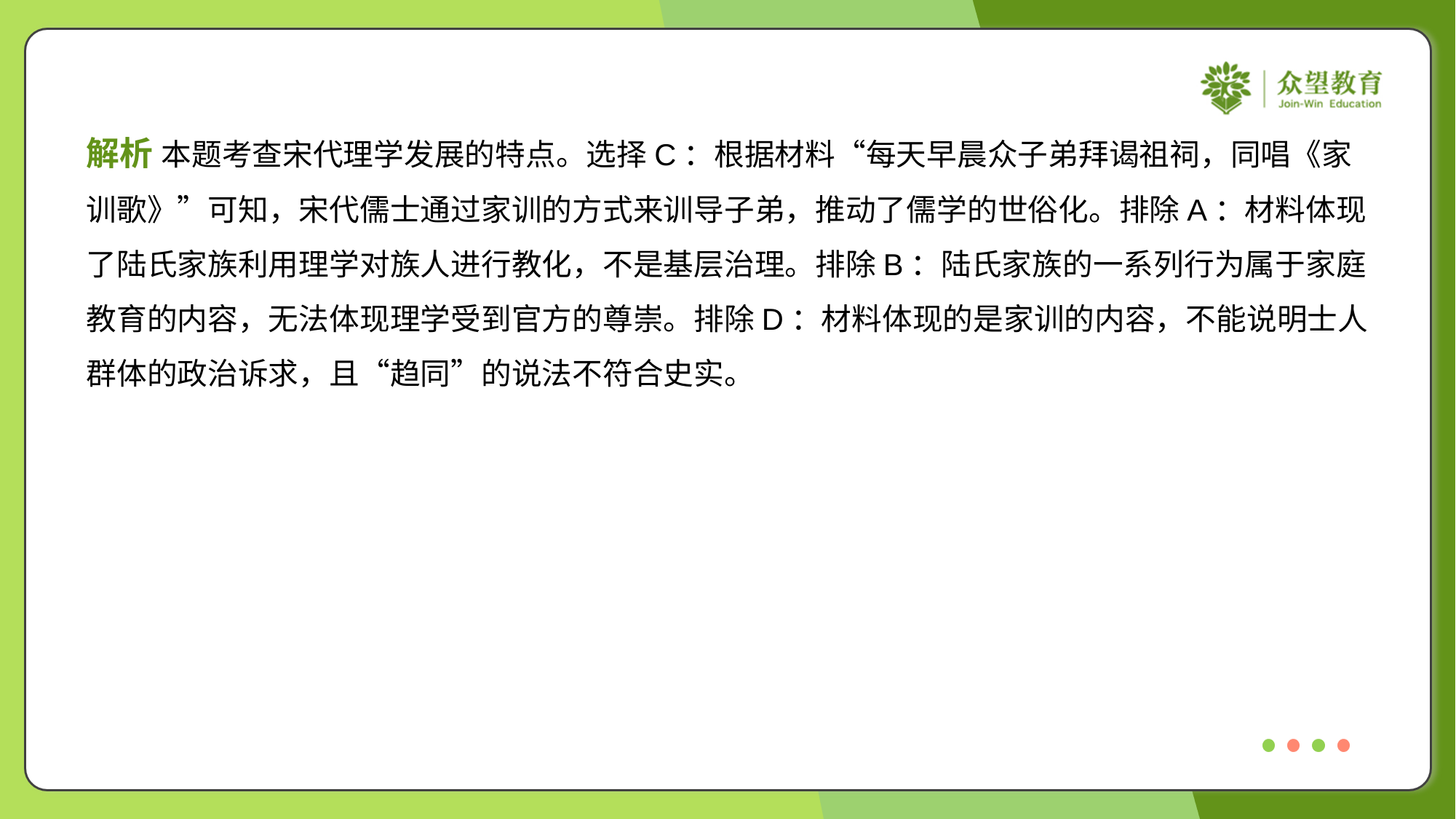

解析 本题考查宋代理学发展的特点。选择C：根据材料“每天早晨众子弟拜谒祖祠，同唱《家
训歌》”可知，宋代儒士通过家训的方式来训导子弟，推动了儒学的世俗化。排除A：材料体现
了陆氏家族利用理学对族人进行教化，不是基层治理。排除B：陆氏家族的一系列行为属于家庭
教育的内容，无法体现理学受到官方的尊崇。排除D：材料体现的是家训的内容，不能说明士人
群体的政治诉求，且“趋同”的说法不符合史实。